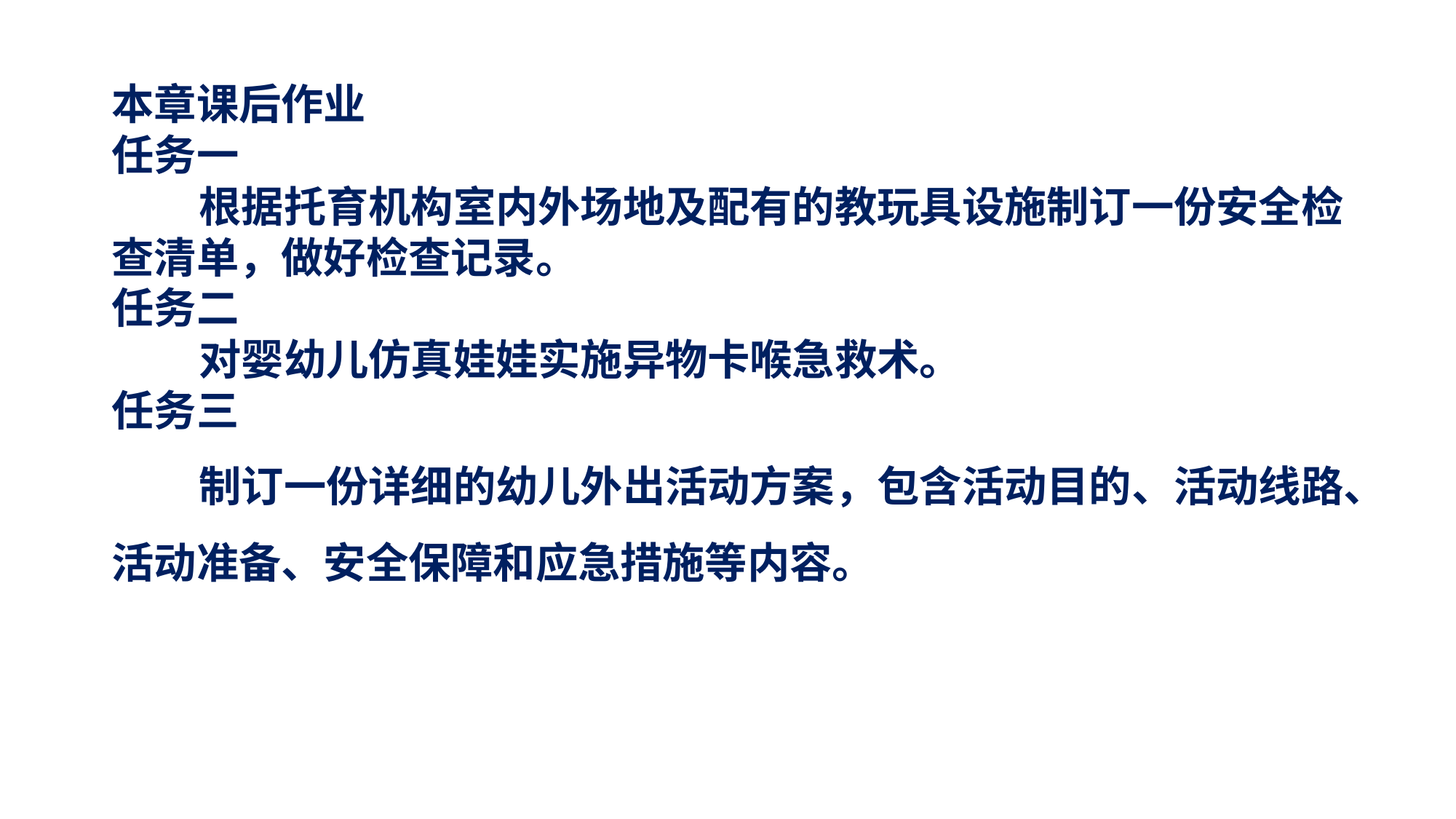

本章课后作业任务一        根据托育机构室内外场地及配有的教玩具设施制订一份安全检查清单，做好检查记录。任务二        对婴幼儿仿真娃娃实施异物卡喉急救术。任务三        制订一份详细的幼儿外出活动方案，包含活动目的、活动线路、活动准备、安全保障和应急措施等内容。